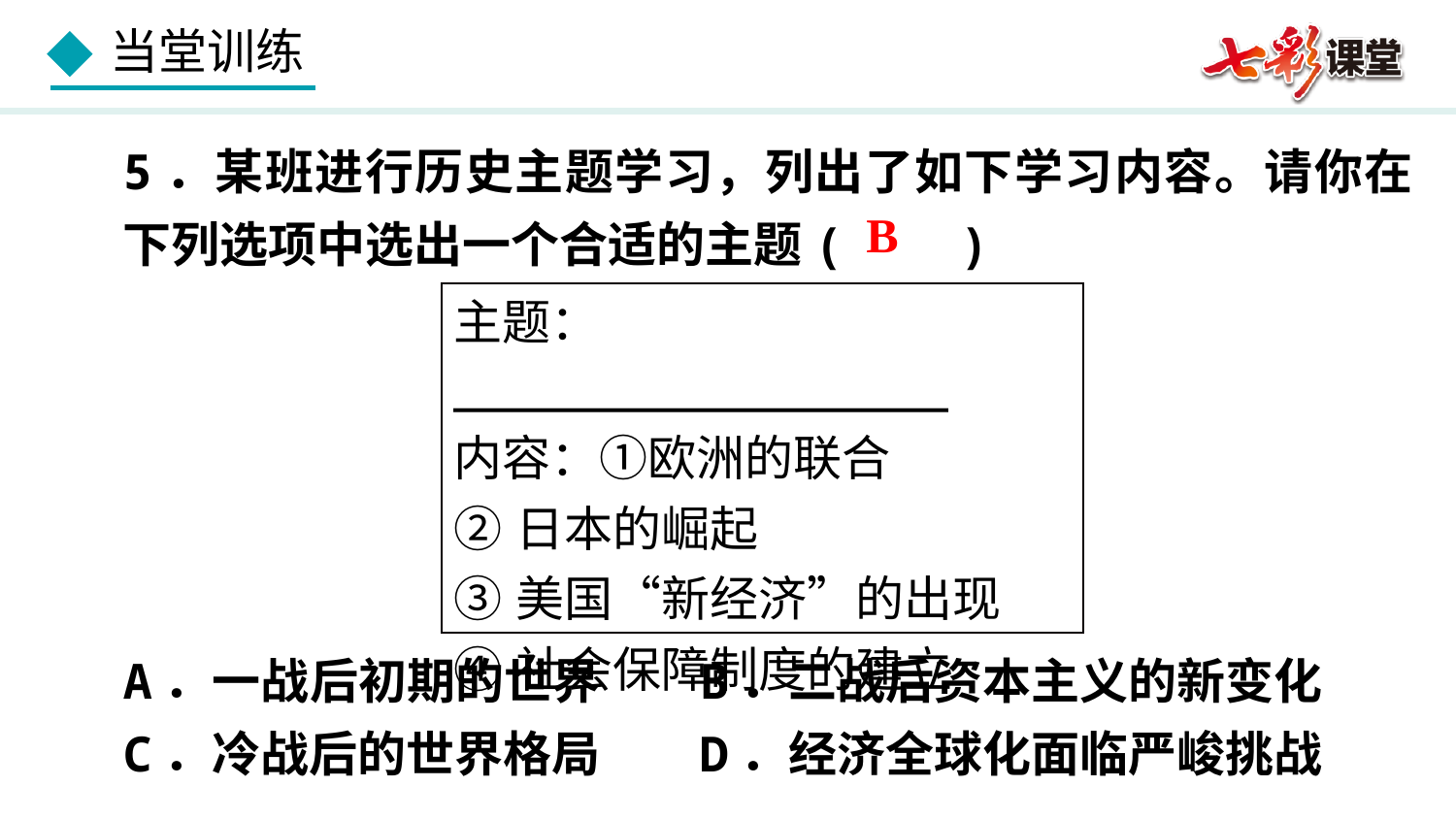

5．某班进行历史主题学习，列出了如下学习内容。请你在下列选项中选出一个合适的主题(    )

A．一战后初期的世界        B．二战后资本主义的新变化
C．冷战后的世界格局        D．经济全球化面临严峻挑战

B
| 主题：\_\_\_\_\_\_\_\_\_\_\_\_\_\_\_\_\_ 内容：①欧洲的联合 ②日本的崛起 ③美国“新经济”的出现 ④社会保障制度的建立 |
| --- |